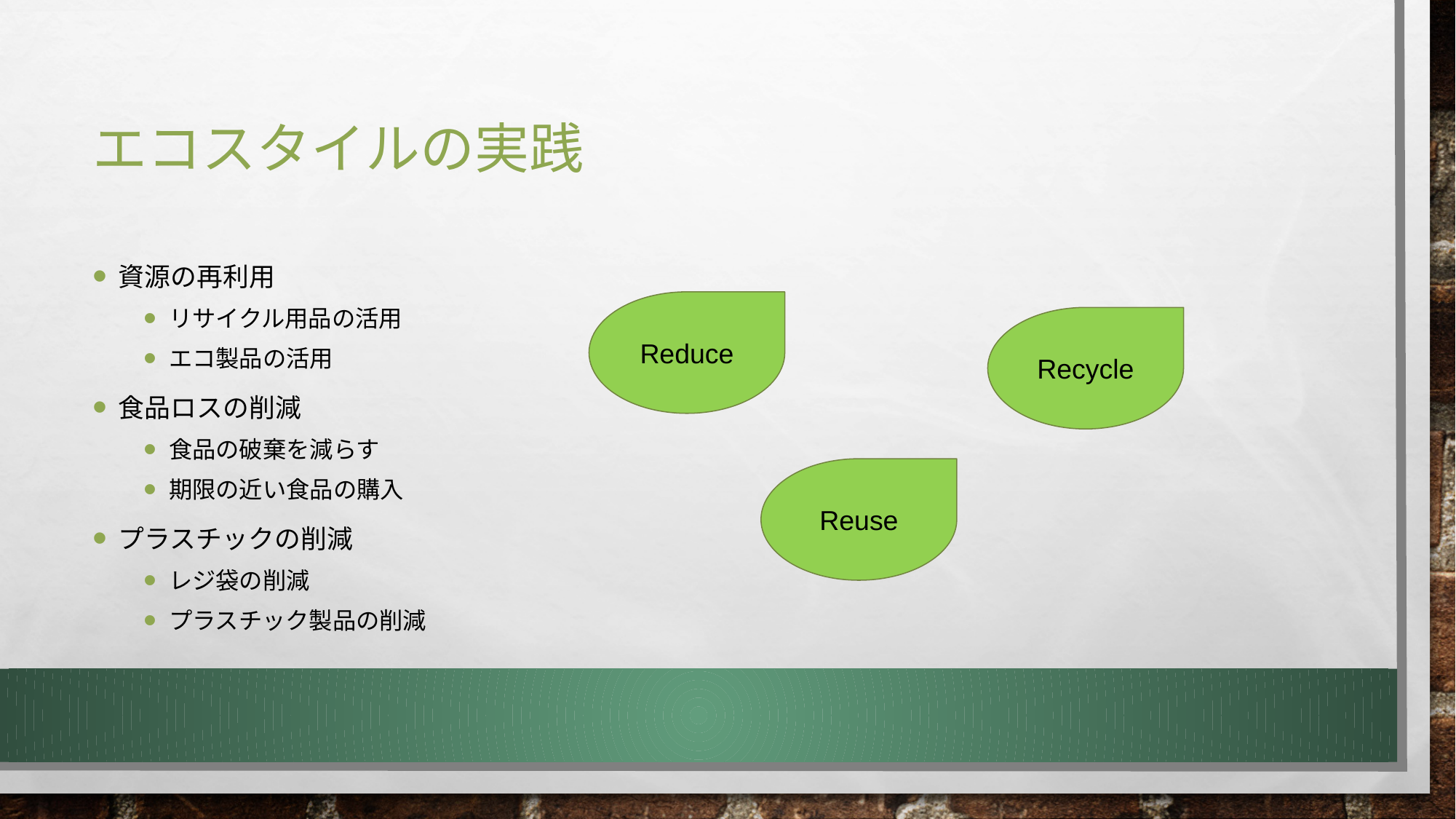

# エコスタイルの実践
資源の再利用
リサイクル用品の活用
エコ製品の活用
食品ロスの削減
食品の破棄を減らす
期限の近い食品の購入
プラスチックの削減
レジ袋の削減
プラスチック製品の削減
Reduce
Recycle
Reuse